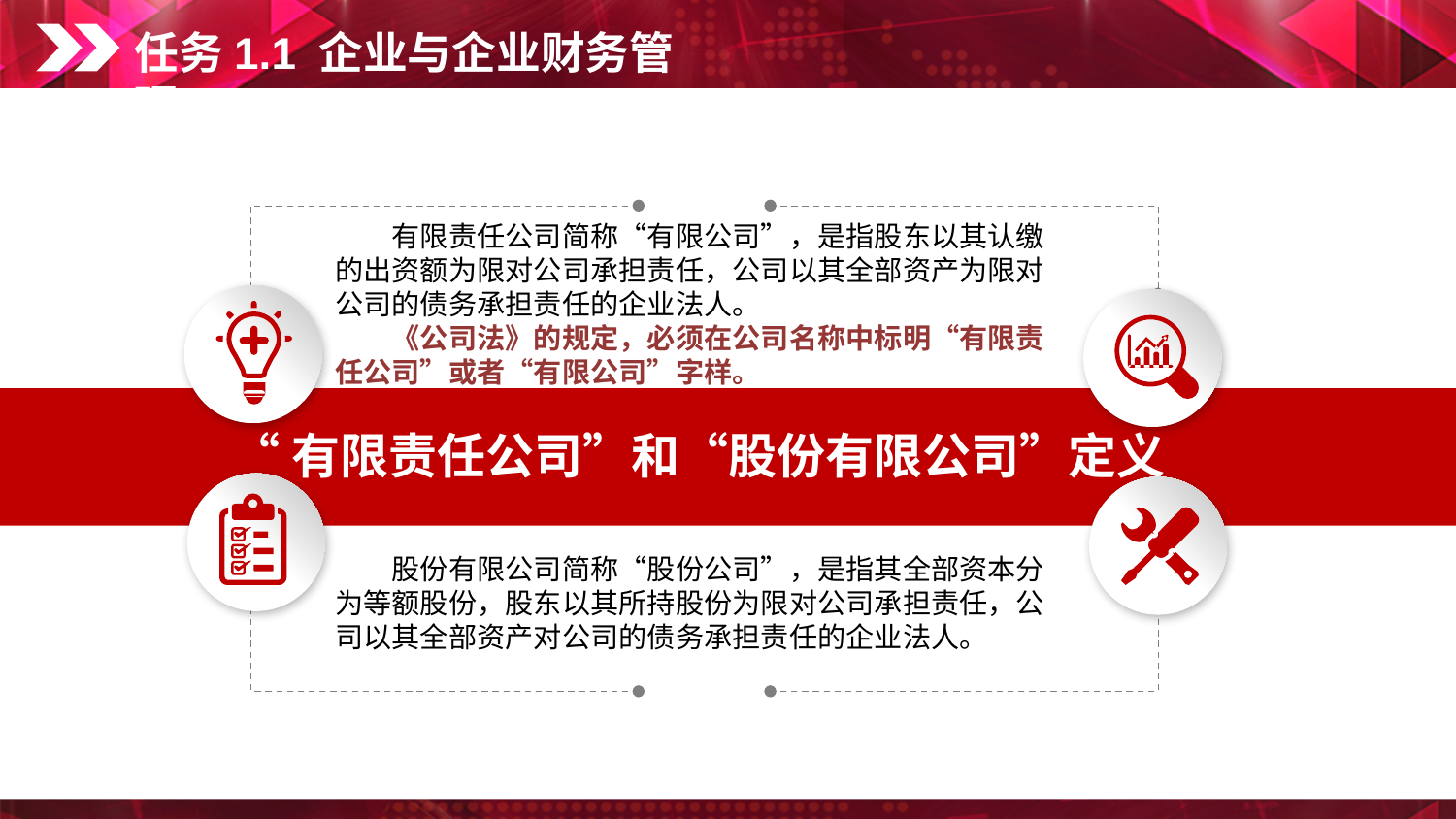

任务1.1 企业与企业财务管理

　　有限责任公司简称“有限公司”，是指股东以其认缴的出资额为限对公司承担责任，公司以其全部资产为限对公司的债务承担责任的企业法人。
　　《公司法》的规定，必须在公司名称中标明“有限责任公司”或者“有限公司”字样。

“有限责任公司”和“股份有限公司”定义

　　股份有限公司简称“股份公司”，是指其全部资本分为等额股份，股东以其所持股份为限对公司承担责任，公司以其全部资产对公司的债务承担责任的企业法人。